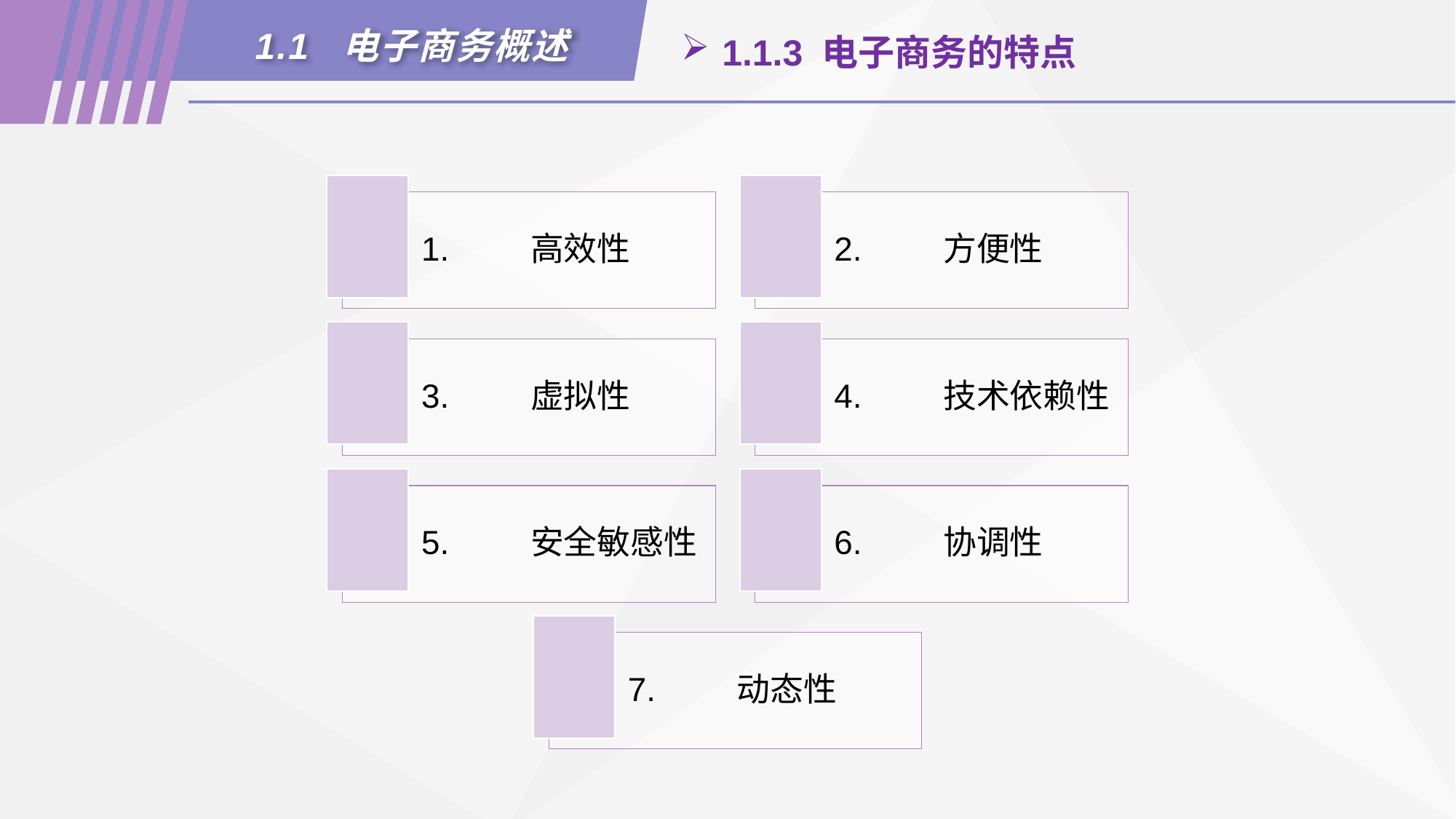

1.1  电子商务概述
1.1.3 电子商务的特点
1.	高效性
2.	方便性
3.	虚拟性
4.	技术依赖性
5.	安全敏感性
6.	协调性
7.	动态性